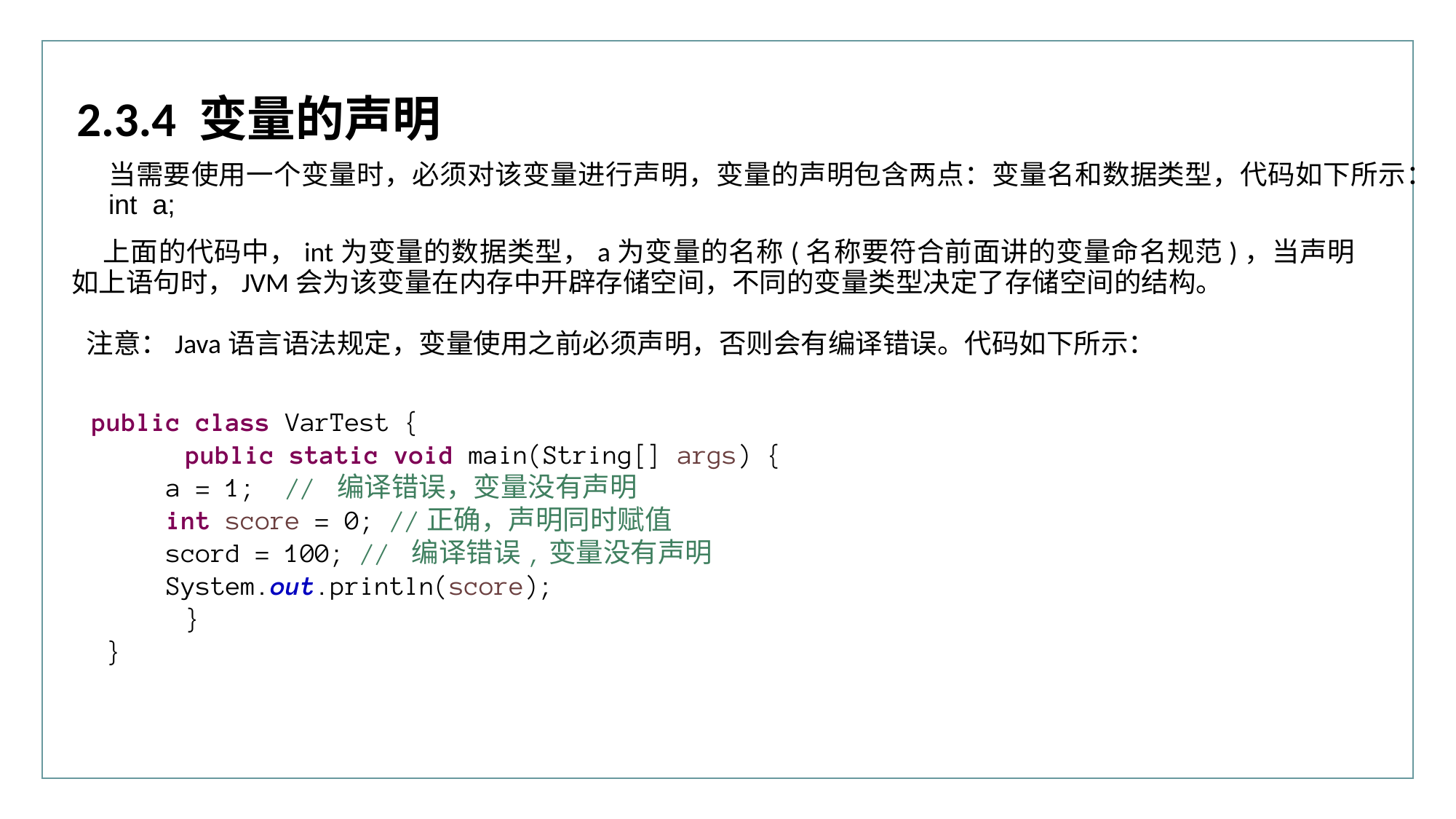

2.3.4 变量的声明

当需要使用一个变量时，必须对该变量进行声明，变量的声明包含两点：变量名和数据类型，代码如下所示：
int  a;
上面的代码中，int为变量的数据类型，a为变量的名称(名称要符合前面讲的变量命名规范)，当声明如上语句时，JVM会为该变量在内存中开辟存储空间，不同的变量类型决定了存储空间的结构。
注意：Java语言语法规定，变量使用之前必须声明，否则会有编译错误。代码如下所示：
public class VarTest {
	public static void main(String[] args) {
     a = 1;  // 编译错误，变量没有声明
     int score = 0; //正确，声明同时赋值
     scord = 100; // 编译错误,变量没有声明
     System.out.println(score);
	}
}